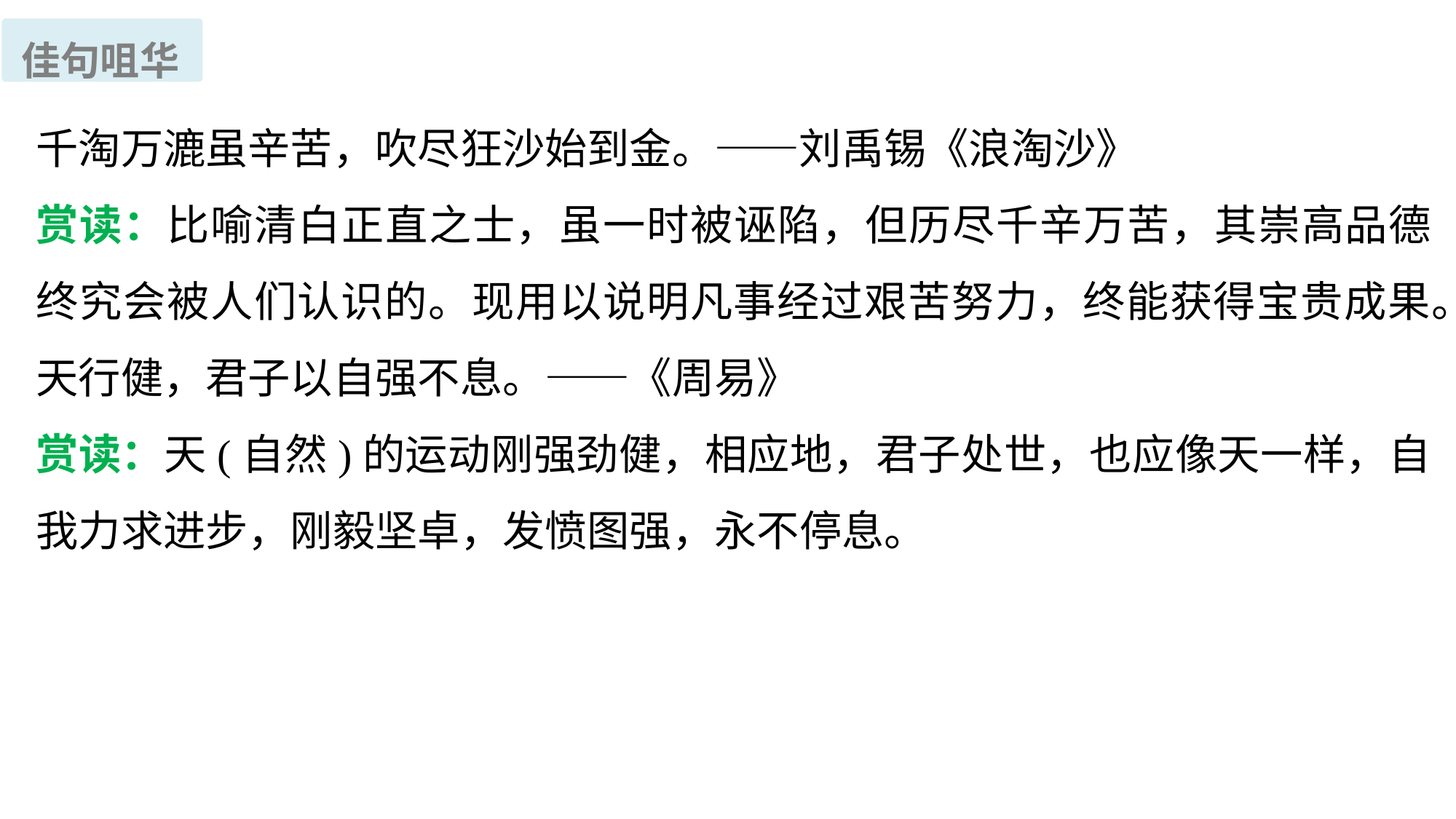

佳句咀华

千淘万漉虽辛苦，吹尽狂沙始到金。——刘禹锡《浪淘沙》
赏读：比喻清白正直之士，虽一时被诬陷，但历尽千辛万苦，其崇高品德终究会被人们认识的。现用以说明凡事经过艰苦努力，终能获得宝贵成果。
天行健，君子以自强不息。——《周易》
赏读：天(自然)的运动刚强劲健，相应地，君子处世，也应像天一样，自我力求进步，刚毅坚卓，发愤图强，永不停息。